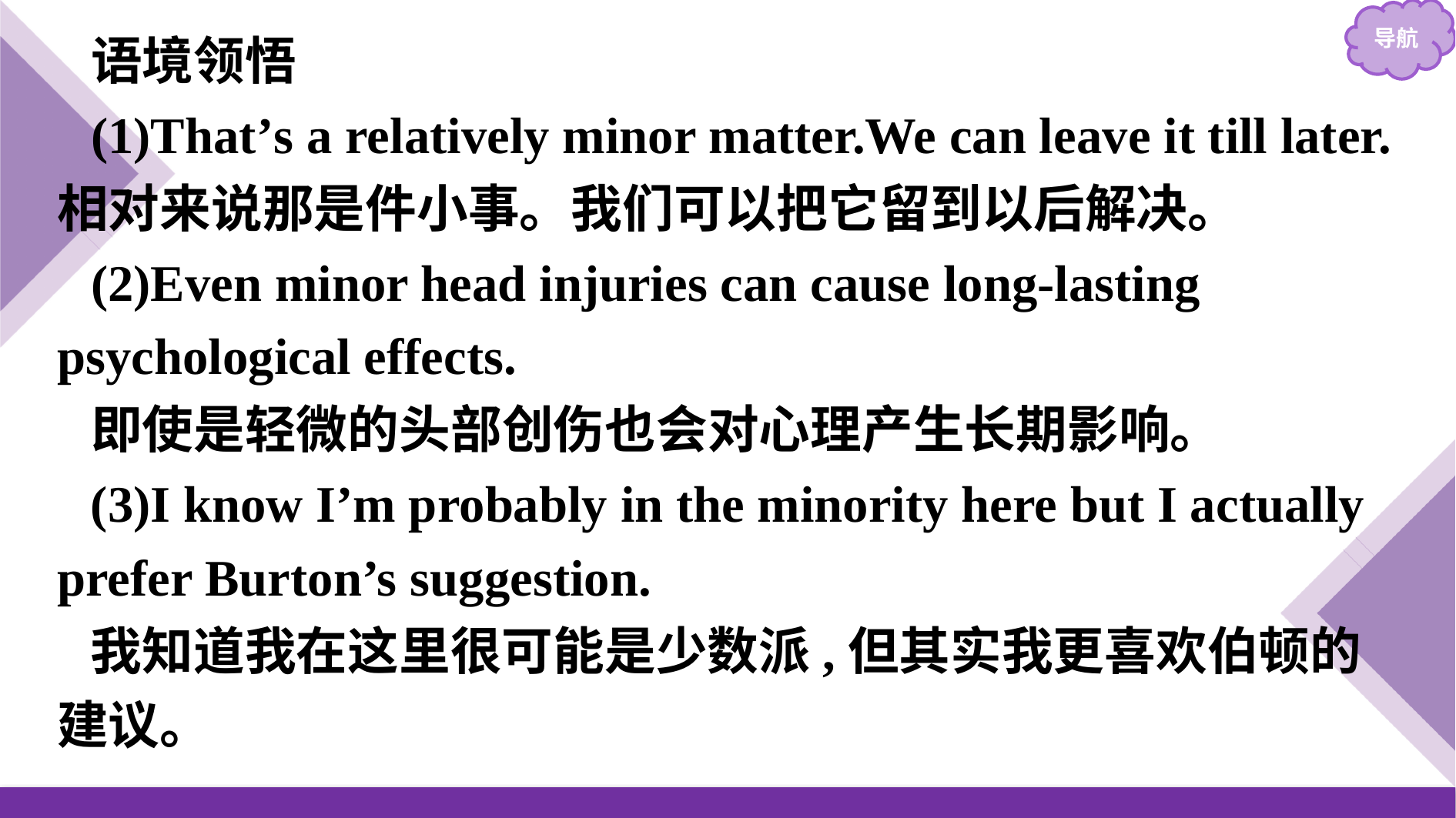

语境领悟
(1)That’s a relatively minor matter.We can leave it till later.相对来说那是件小事。我们可以把它留到以后解决。
(2)Even minor head injuries can cause long-lasting psychological effects.
即使是轻微的头部创伤也会对心理产生长期影响。
(3)I know I’m probably in the minority here but I actually prefer Burton’s suggestion.
我知道我在这里很可能是少数派,但其实我更喜欢伯顿的建议。